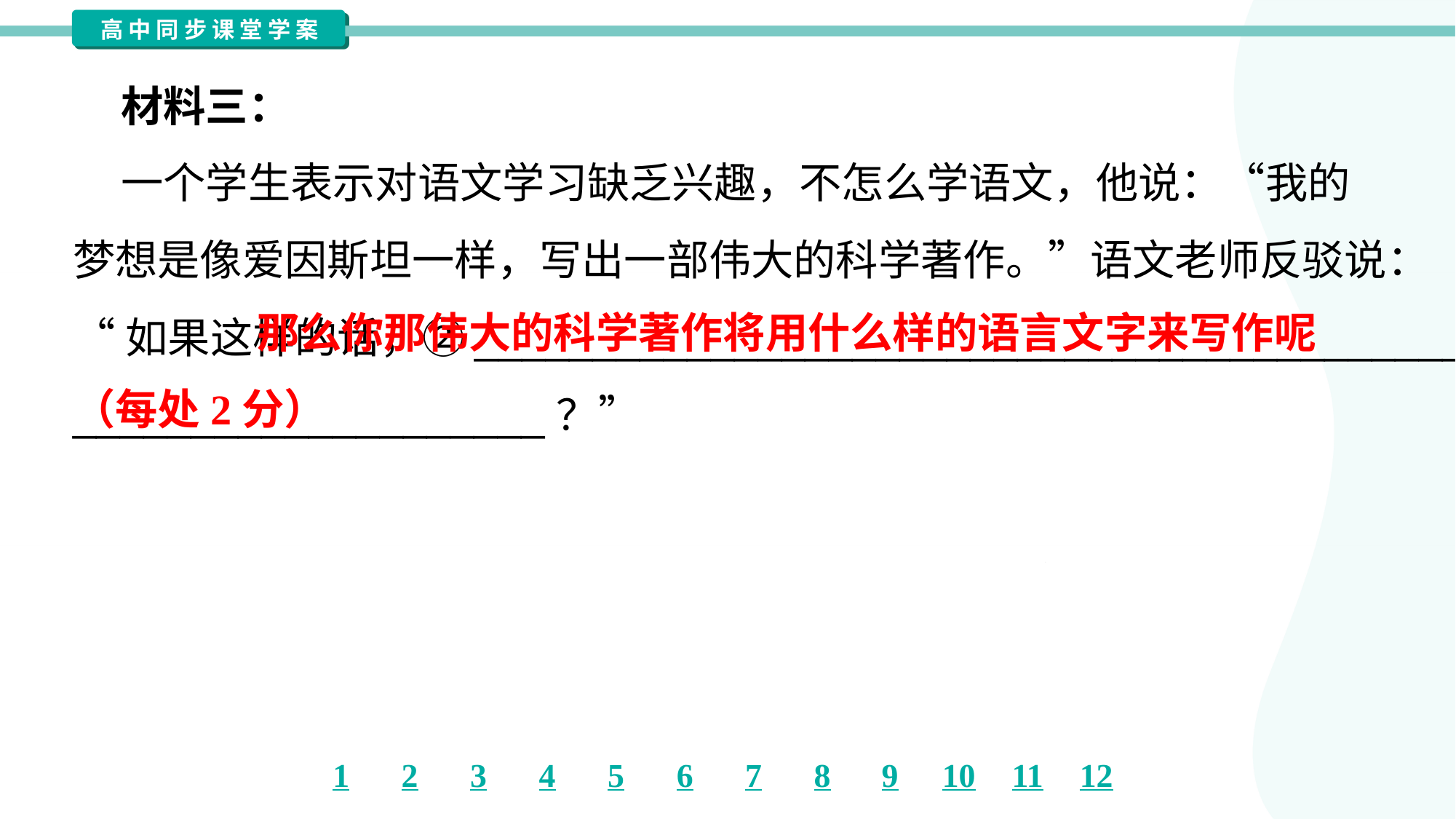

材料三：
    一个学生表示对语文学习缺乏兴趣，不怎么学语文，他说：“我的
梦想是像爱因斯坦一样，写出一部伟大的科学著作。”语文老师反驳说：
“如果这样的话，②____________________________________________
____________________？”
                  那么你那伟大的科学著作将用什么样的语言文字来写作呢（每处2分）